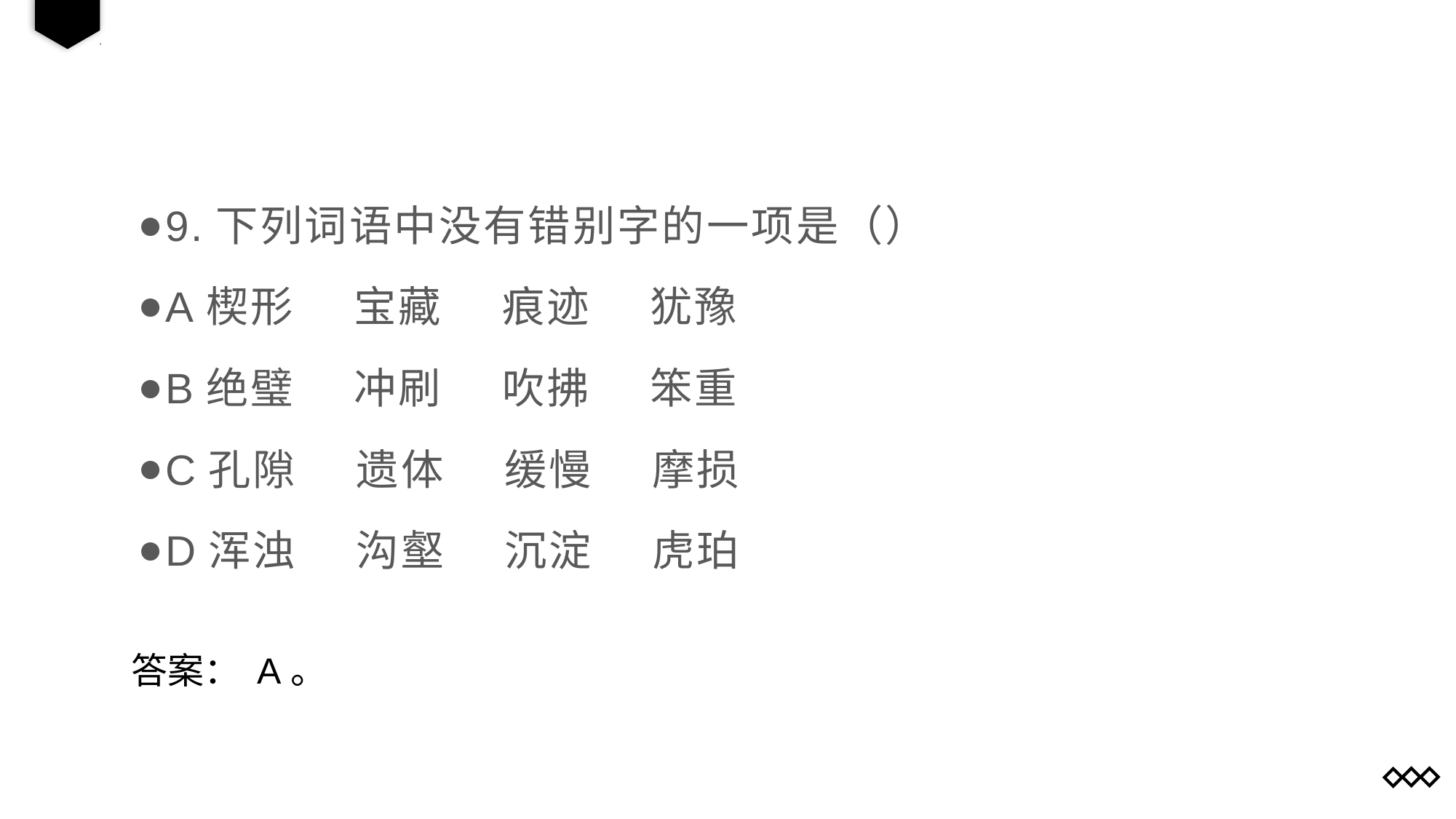

9.下列词语中没有错别字的一项是（）
A楔形     宝藏     痕迹     犹豫
B绝璧     冲刷     吹拂     笨重
C孔隙     遗体     缓慢     摩损
D浑浊     沟壑     沉淀     虎珀

答案： A。